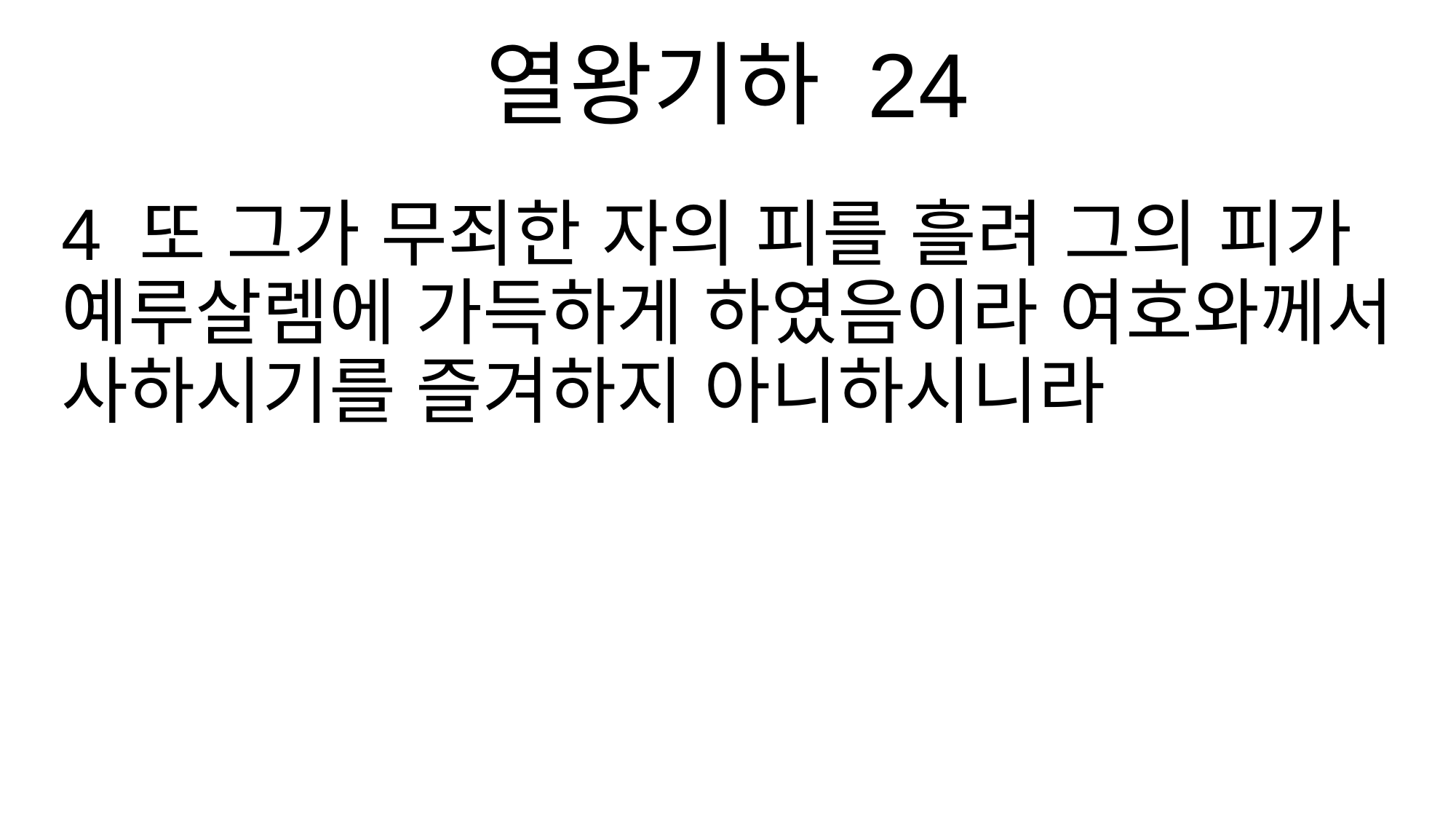

열왕기하 24
4 또 그가 무죄한 자의 피를 흘려 그의 피가 예루살렘에 가득하게 하였음이라 여호와께서 사하시기를 즐겨하지 아니하시니라